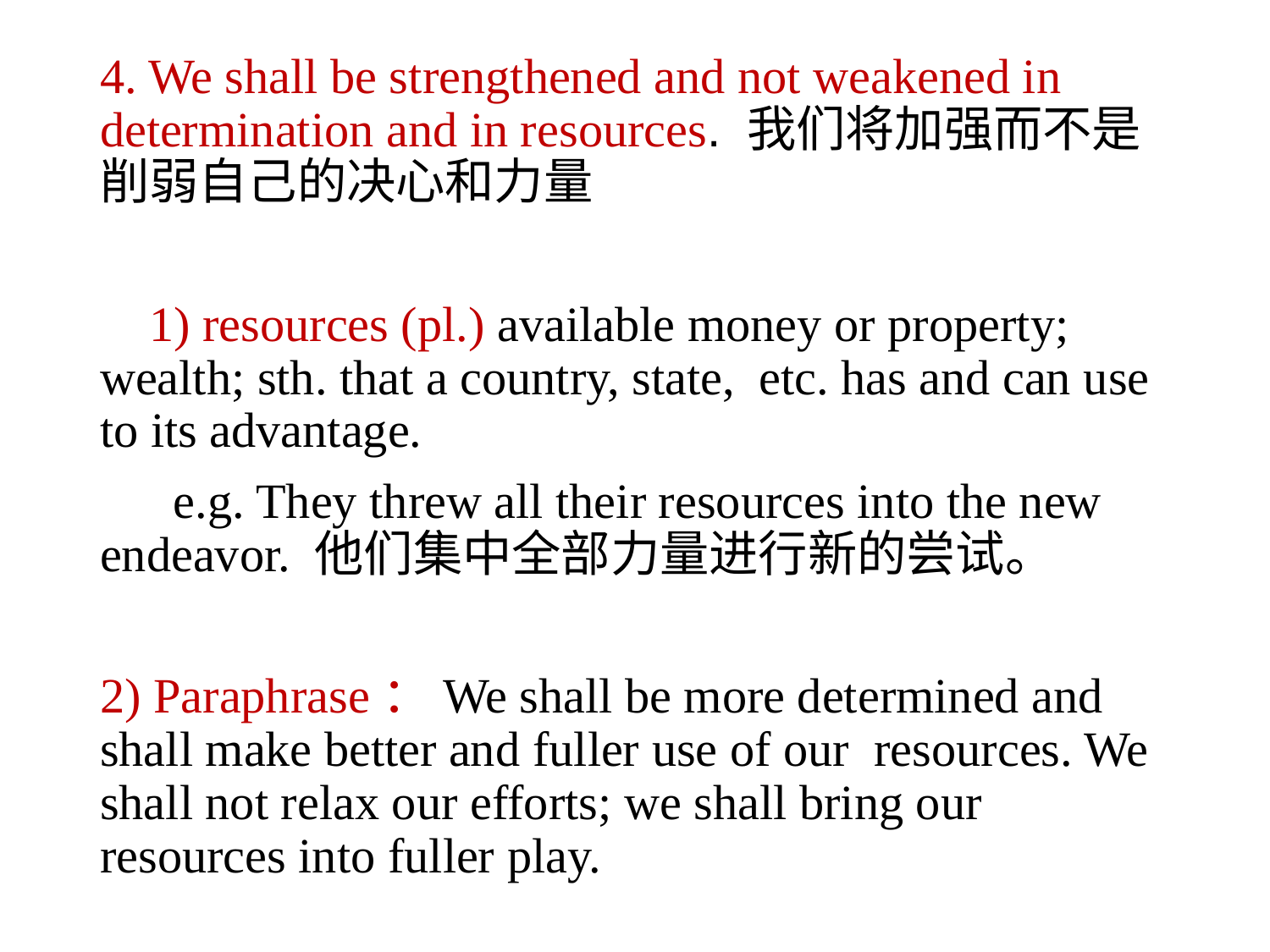

4. We shall be strengthened and not weakened in determination and in resources. 我们将加强而不是削弱自己的决心和力量

    1) resources (pl.) available money or property; wealth; sth. that a country, state,  etc. has and can use to its advantage.
      e.g. They threw all their resources into the new endeavor. 他们集中全部力量进行新的尝试。

2) Paraphrase：We shall be more determined and shall make better and fuller use of our  resources. We shall not relax our efforts; we shall bring our resources into fuller play.